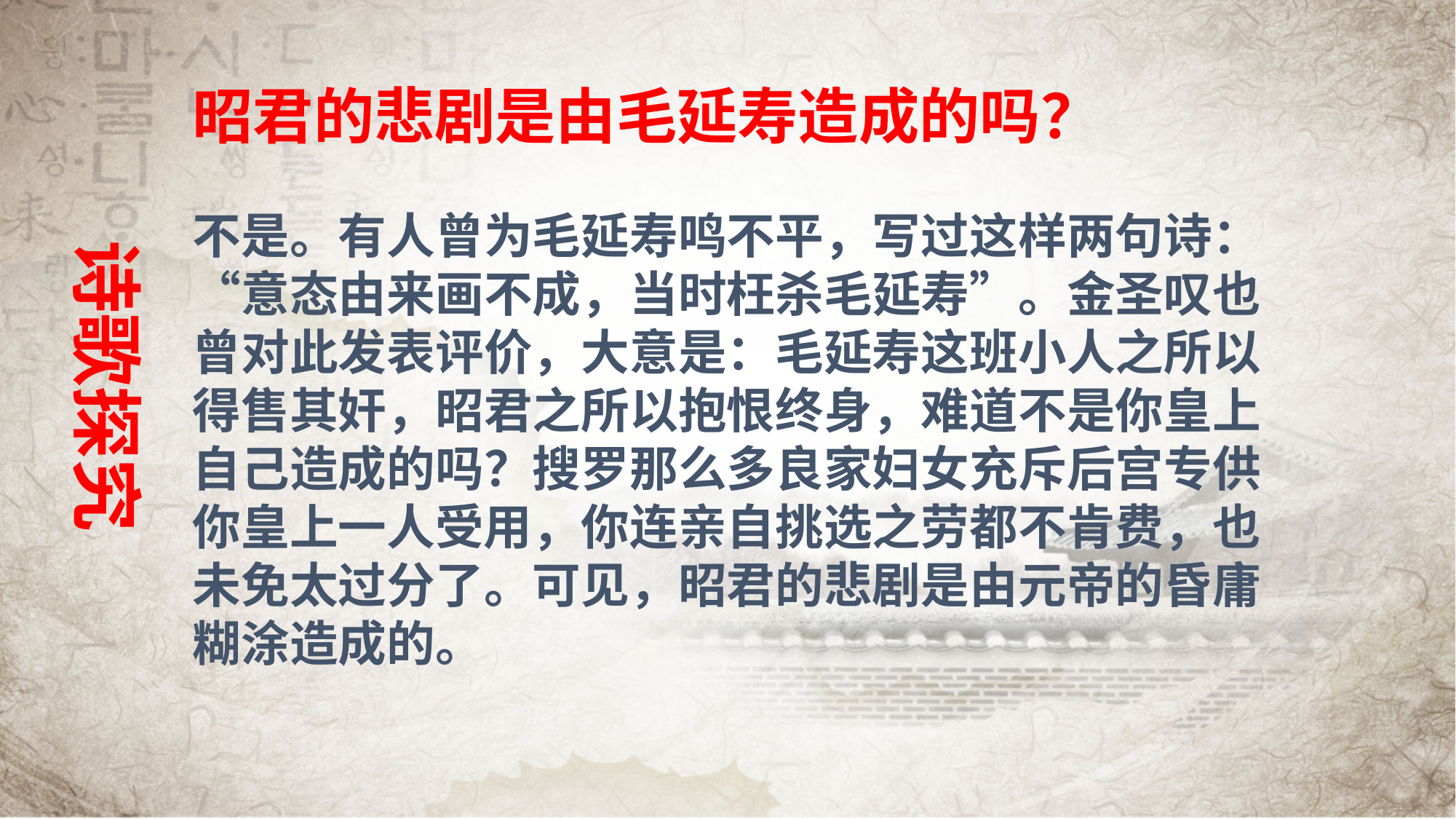

昭君的悲剧是由毛延寿造成的吗？
不是。有人曾为毛延寿鸣不平，写过这样两句诗：“意态由来画不成，当时枉杀毛延寿”。金圣叹也曾对此发表评价，大意是：毛延寿这班小人之所以得售其奸，昭君之所以抱恨终身，难道不是你皇上自己造成的吗？搜罗那么多良家妇女充斥后宫专供你皇上一人受用，你连亲自挑选之劳都不肯费，也未免太过分了。可见，昭君的悲剧是由元帝的昏庸糊涂造成的。

诗歌探究